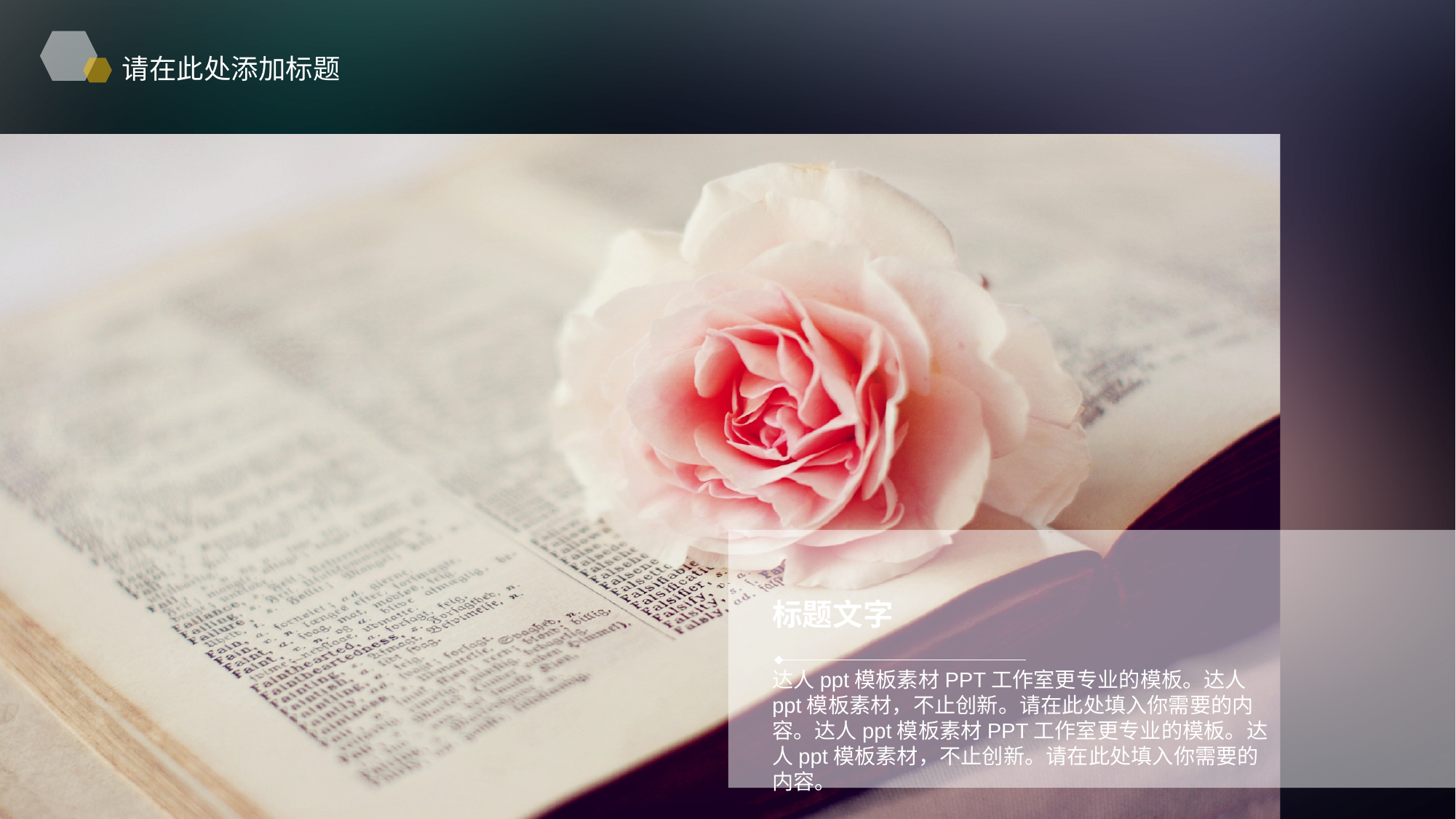

请在此处添加标题

标题文字
达人ppt模板素材PPT工作室更专业的模板。达人ppt模板素材，不止创新。请在此处填入你需要的内容。达人ppt模板素材PPT工作室更专业的模板。达人ppt模板素材，不止创新。请在此处填入你需要的内容。